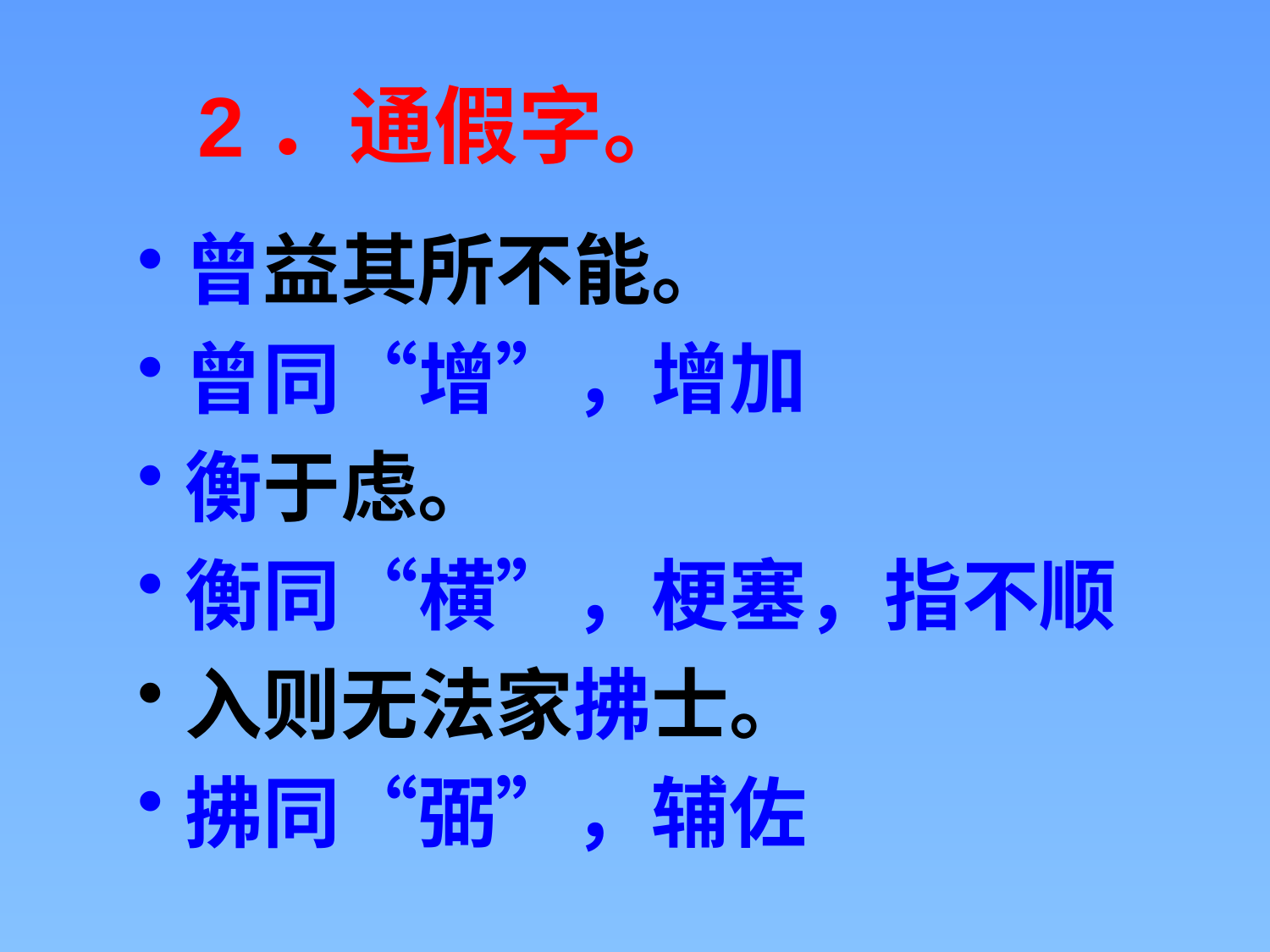

2．通假字。

曾益其所不能。
曾同“增”，增加
衡于虑。
衡同“横”，梗塞，指不顺
入则无法家拂士。
拂同“弼”，辅佐